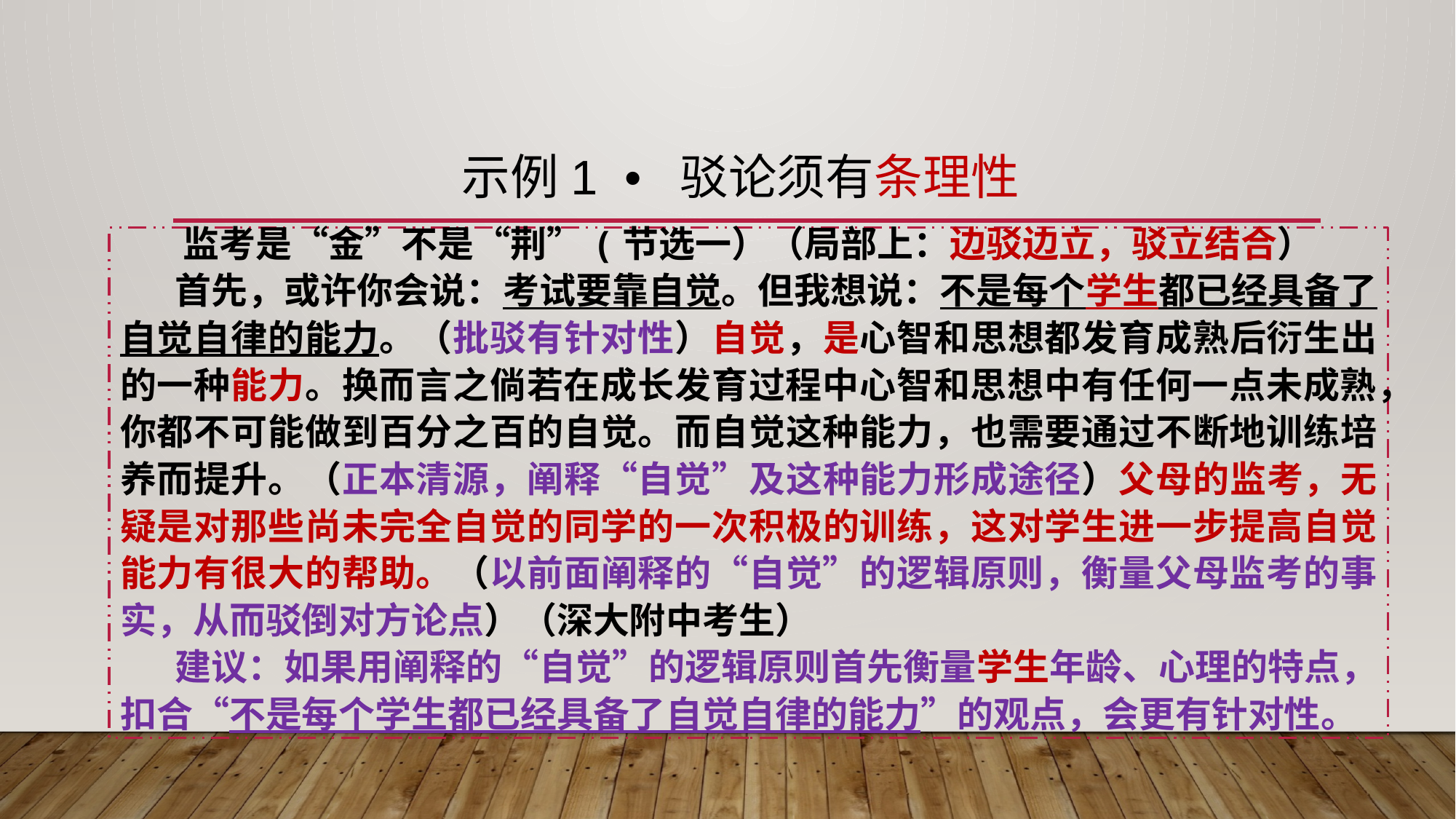

示例1  •  驳论须有条理性
监考是“金”不是“荆”(节选一）（局部上：边驳边立，驳立结合）
首先，或许你会说：考试要靠自觉。但我想说：不是每个学生都已经具备了自觉自律的能力。（批驳有针对性）自觉，是心智和思想都发育成熟后衍生出的一种能力。换而言之倘若在成长发育过程中心智和思想中有任何一点未成熟，你都不可能做到百分之百的自觉。而自觉这种能力，也需要通过不断地训练培养而提升。（正本清源，阐释“自觉”及这种能力形成途径）父母的监考，无疑是对那些尚未完全自觉的同学的一次积极的训练，这对学生进一步提高自觉能力有很大的帮助。（以前面阐释的“自觉”的逻辑原则，衡量父母监考的事实，从而驳倒对方论点）（深大附中考生）
建议：如果用阐释的“自觉”的逻辑原则首先衡量学生年龄、心理的特点，扣合“不是每个学生都已经具备了自觉自律的能力”的观点，会更有针对性。